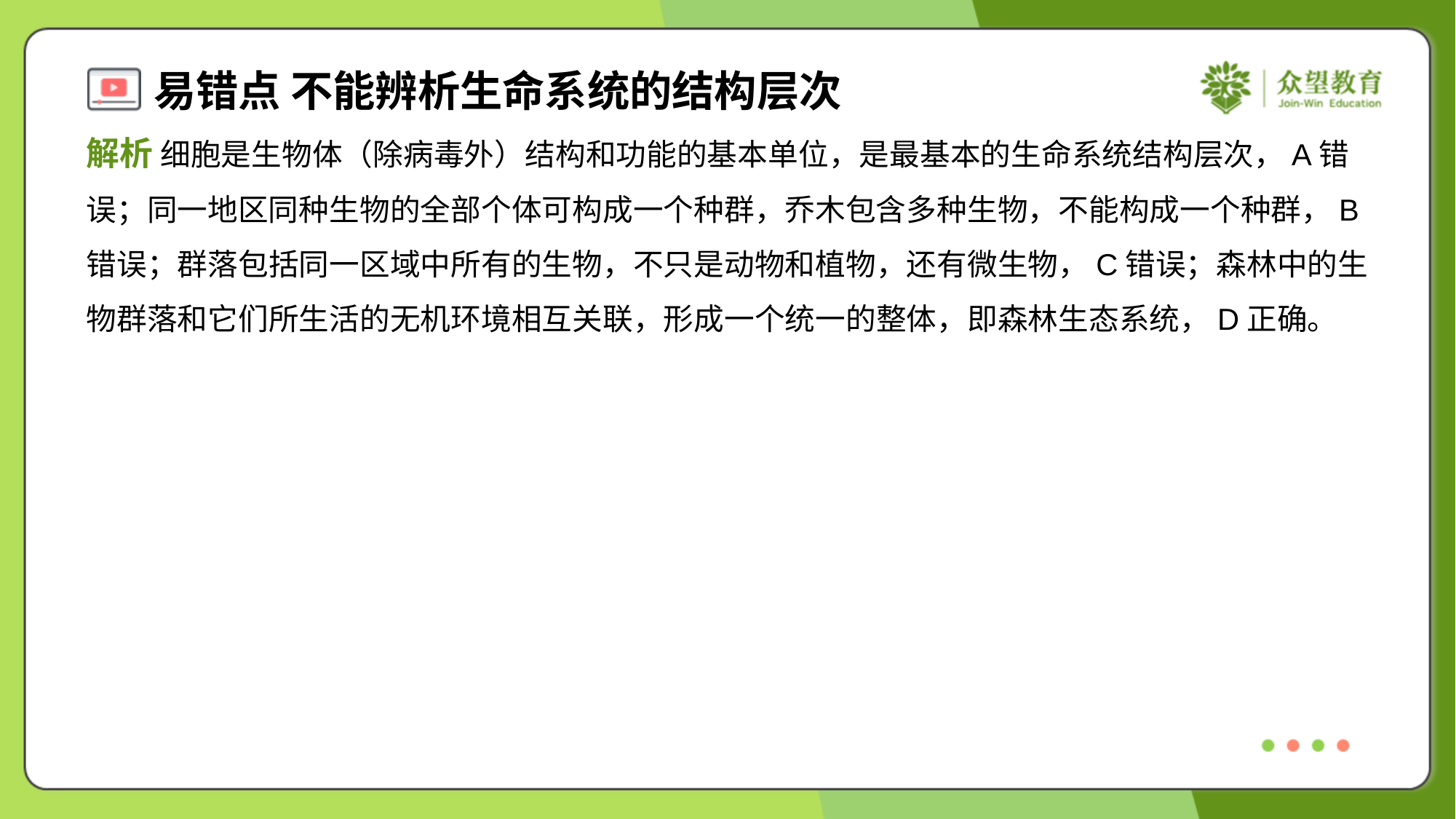

解析 细胞是生物体（除病毒外）结构和功能的基本单位，是最基本的生命系统结构层次，A错
误；同一地区同种生物的全部个体可构成一个种群，乔木包含多种生物，不能构成一个种群，B
错误；群落包括同一区域中所有的生物，不只是动物和植物，还有微生物，C错误；森林中的生
物群落和它们所生活的无机环境相互关联，形成一个统一的整体，即森林生态系统，D正确。